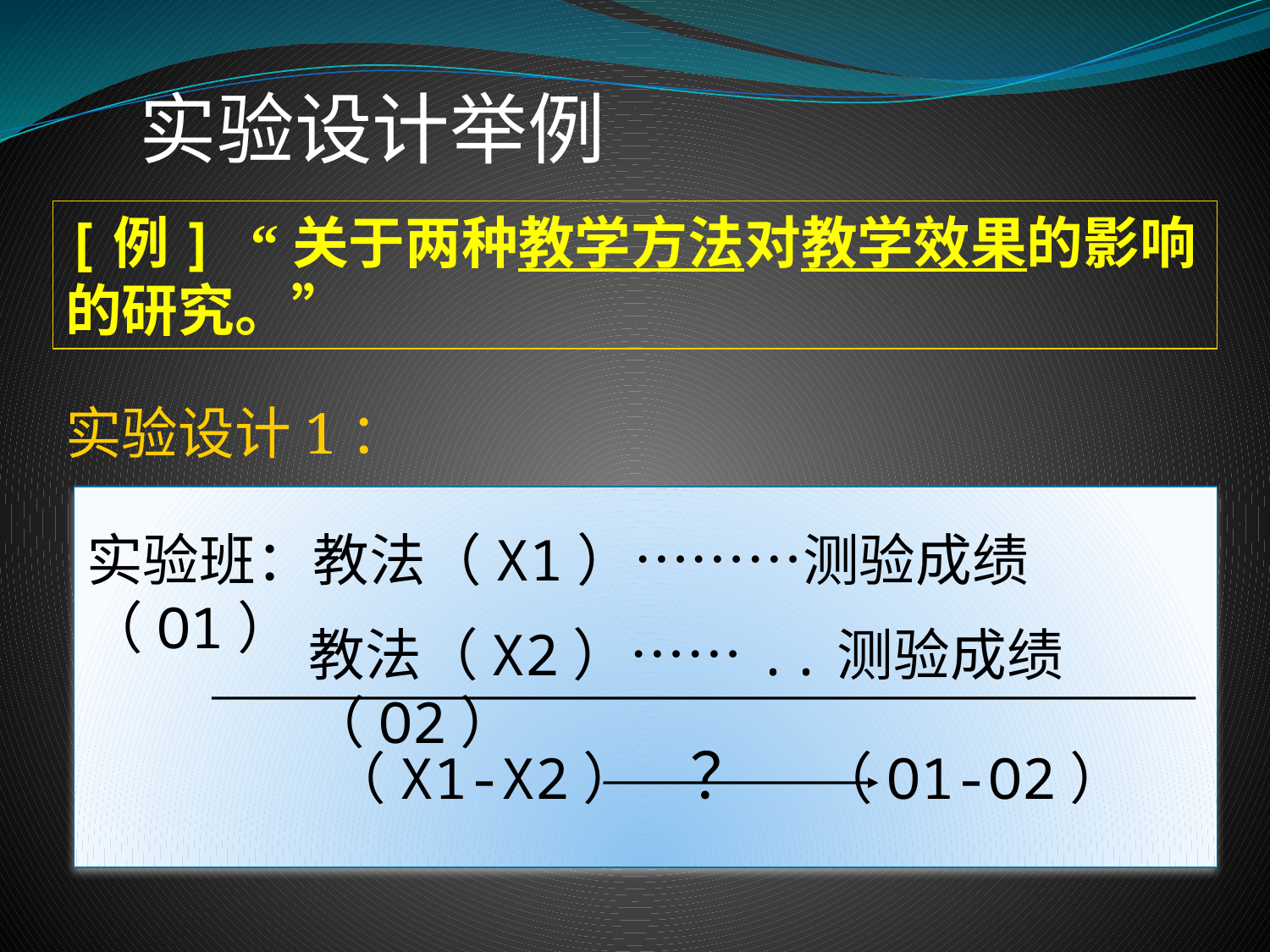

实验设计举例
[例] “关于两种教学方法对教学效果的影响的研究。”
实验设计1：

实验班：教法（X1）………测验成绩（O1）
教法（X2）……..测验成绩（O2）

（X1-X2）    ？     （O1-O2）